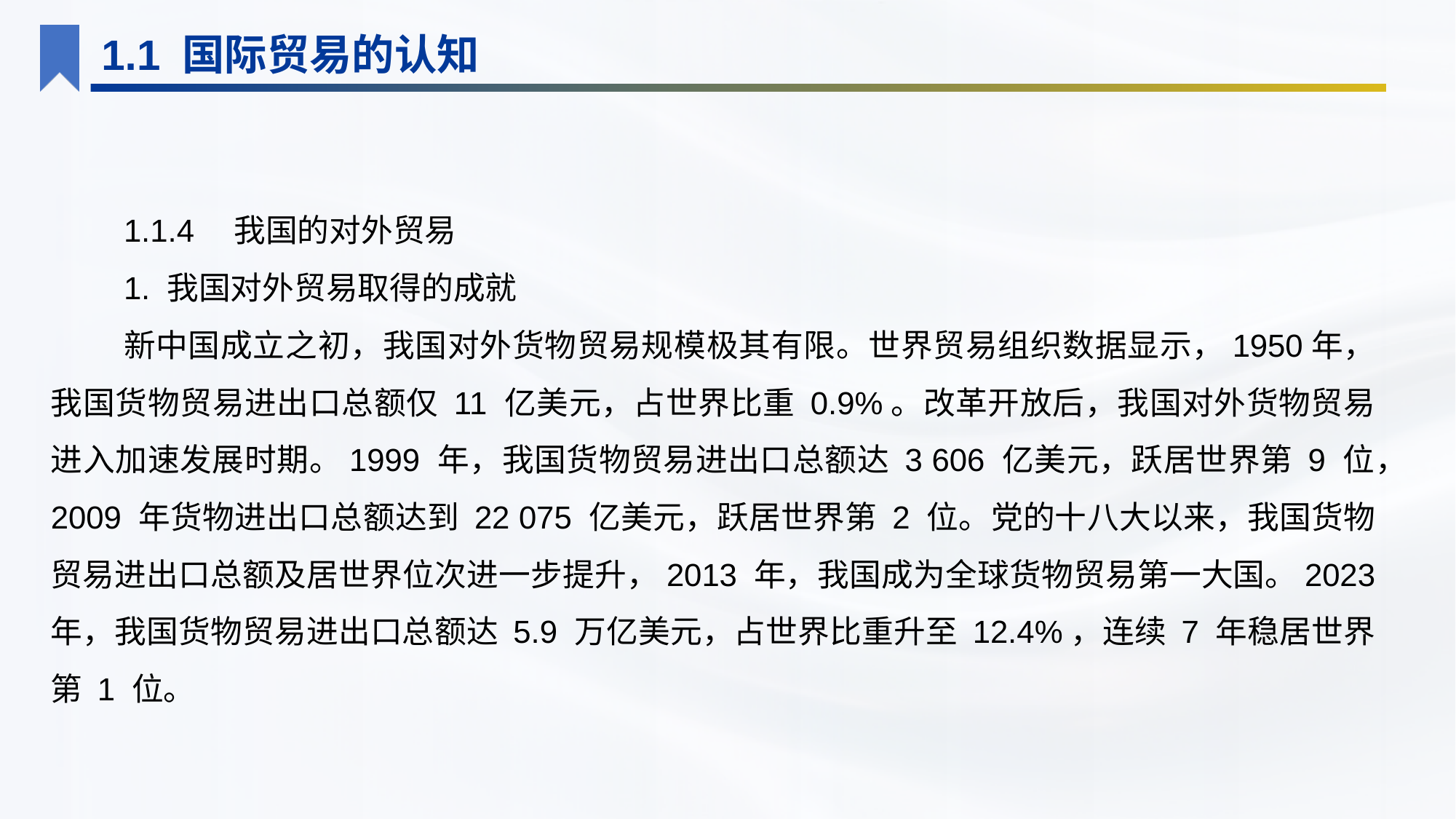

1.1 国际贸易的认知
1.1.4　我国的对外贸易
1. 我国对外贸易取得的成就
新中国成立之初，我国对外货物贸易规模极其有限。世界贸易组织数据显示，1950年，我国货物贸易进出口总额仅 11 亿美元，占世界比重 0.9%。改革开放后，我国对外货物贸易进入加速发展时期。1999 年，我国货物贸易进出口总额达 3 606 亿美元，跃居世界第 9 位，2009 年货物进出口总额达到 22 075 亿美元，跃居世界第 2 位。党的十八大以来，我国货物贸易进出口总额及居世界位次进一步提升，2013 年，我国成为全球货物贸易第一大国。2023 年，我国货物贸易进出口总额达 5.9 万亿美元，占世界比重升至 12.4%，连续 7 年稳居世界第 1 位。